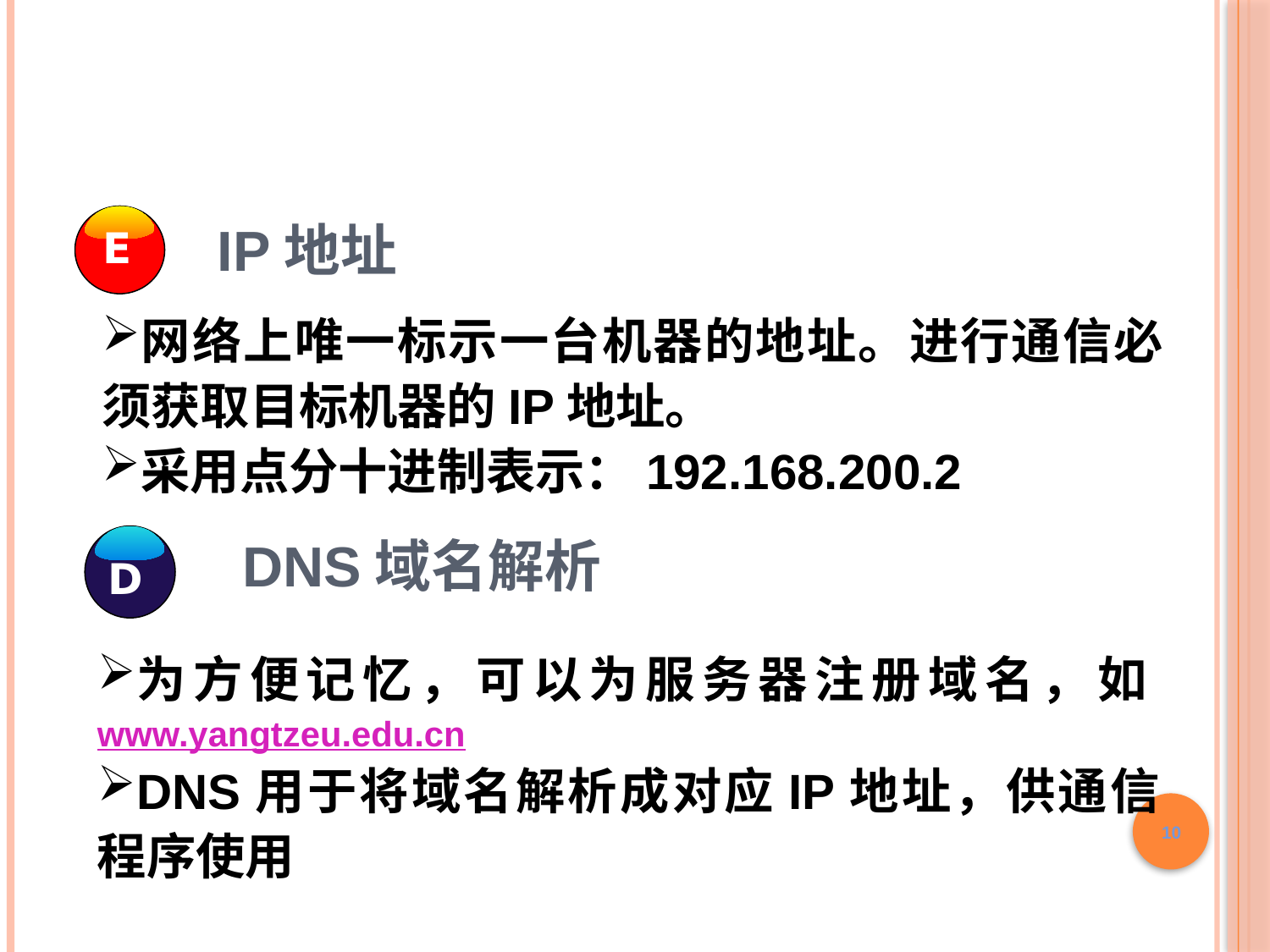

IP地址
E
网络上唯一标示一台机器的地址。进行通信必须获取目标机器的IP地址。
采用点分十进制表示：192.168.200.2

DNS域名解析

D
为方便记忆，可以为服务器注册域名，如www.yangtzeu.edu.cn
DNS用于将域名解析成对应IP地址，供通信程序使用

10